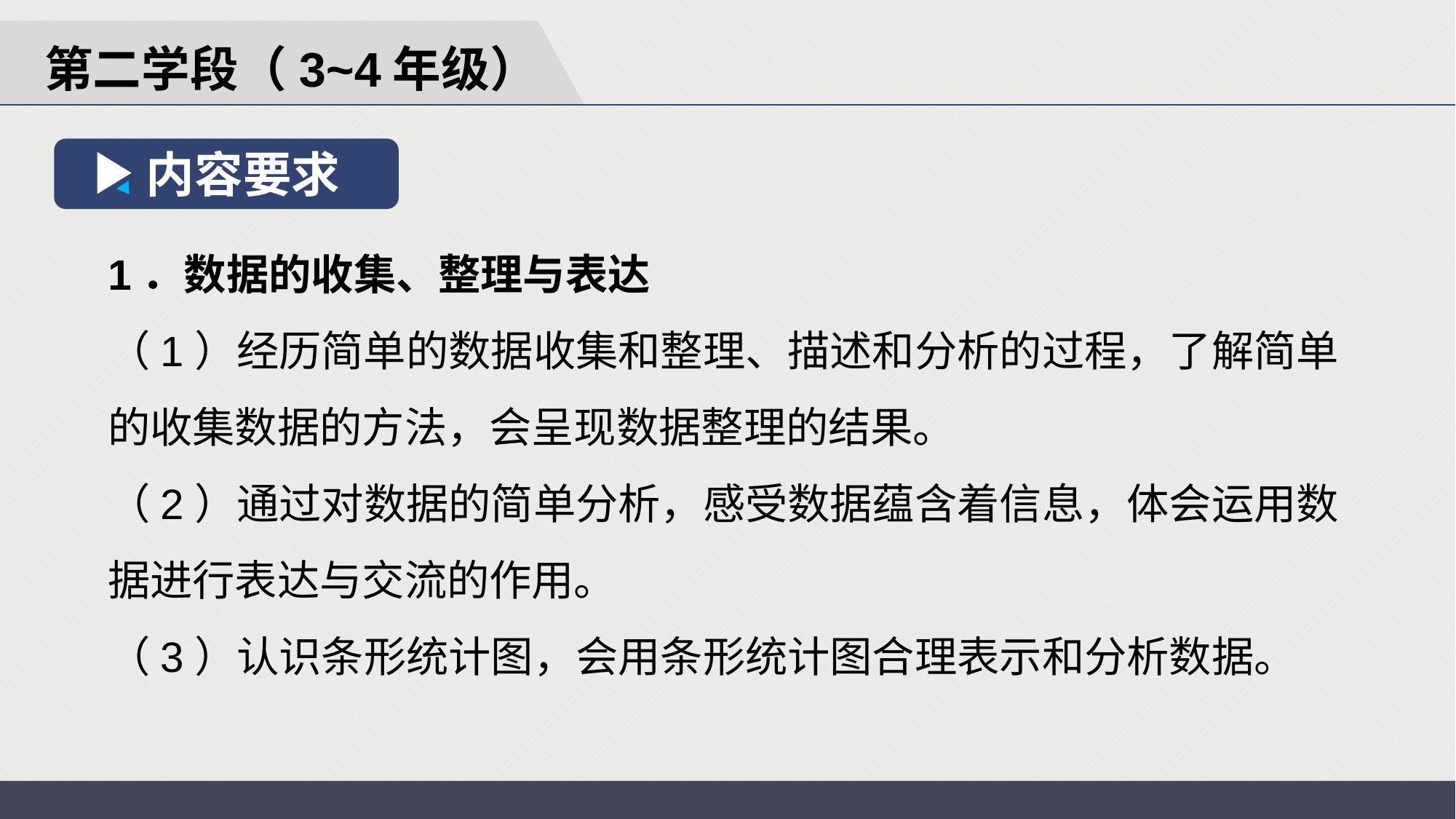

第二学段（3~4年级）
内容要求

1．数据的收集、整理与表达
（1）经历简单的数据收集和整理、描述和分析的过程，了解简单的收集数据的方法，会呈现数据整理的结果。
（2）通过对数据的简单分析，感受数据蕴含着信息，体会运用数据进行表达与交流的作用。
（3）认识条形统计图，会用条形统计图合理表示和分析数据。